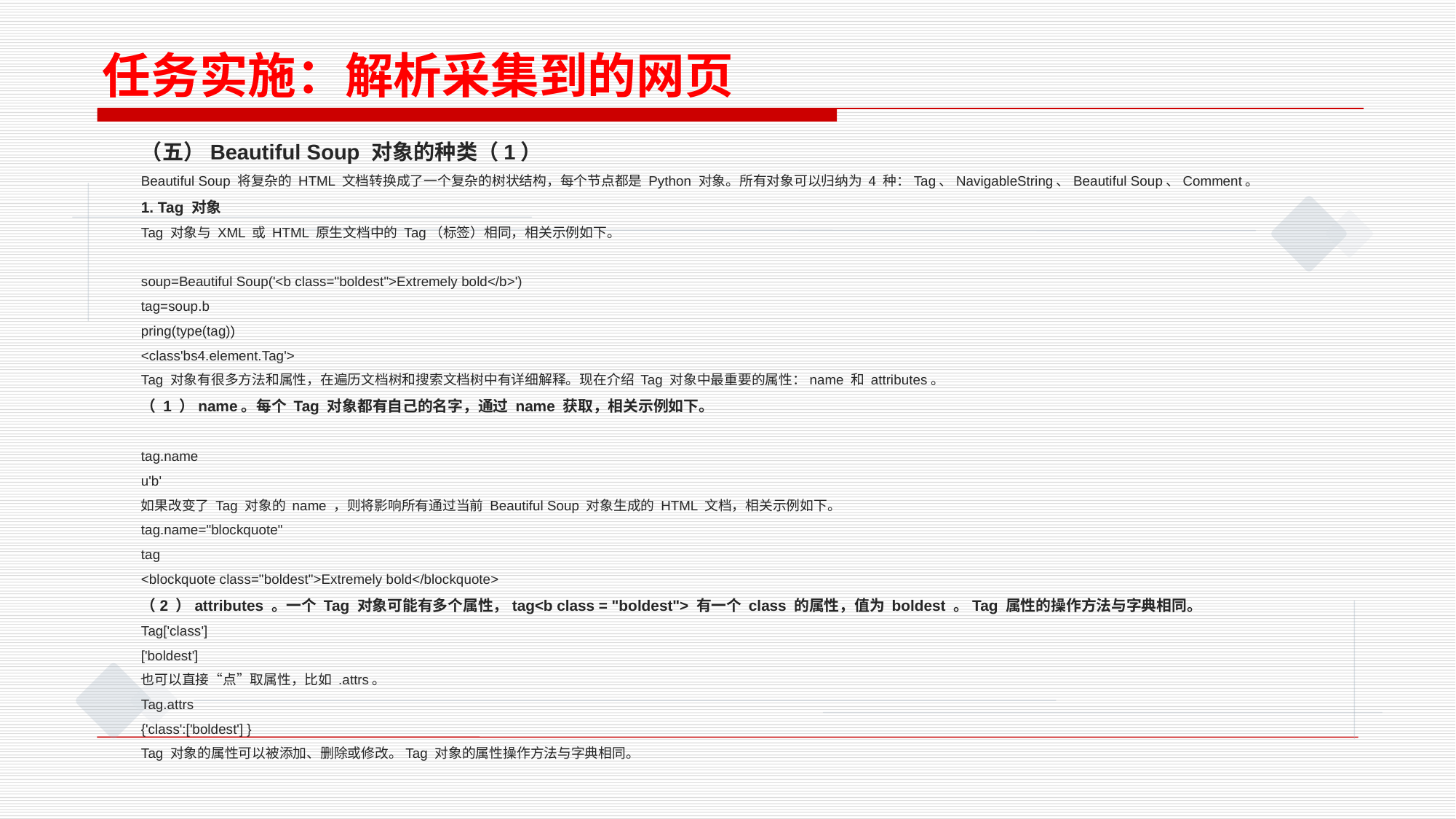

任务实施：解析采集到的网页
（五）Beautiful Soup 对象的种类（1）
Beautiful Soup 将复杂的 HTML 文档转换成了一个复杂的树状结构，每个节点都是 Python 对象。所有对象可以归纳为 4 种：Tag、NavigableString、Beautiful Soup、Comment。
1. Tag 对象
Tag 对象与 XML 或 HTML 原生文档中的 Tag（标签）相同，相关示例如下。

soup=Beautiful Soup('<b class="boldest">Extremely bold</b>')
tag=soup.b
pring(type(tag))
<class'bs4.element.Tag'>
Tag 对象有很多方法和属性，在遍历文档树和搜索文档树中有详细解释。现在介绍 Tag 对象中最重要的属性：name 和 attributes。
（ 1 ）name。每个 Tag 对象都有自己的名字，通过 name 获取，相关示例如下。

tag.name
u'b'
如果改变了 Tag 对象的 name ，则将影响所有通过当前 Beautiful Soup 对象生成的 HTML 文档，相关示例如下。
tag.name="blockquote"
tag
<blockquote class="boldest">Extremely bold</blockquote>
（2 ）attributes 。一个 Tag 对象可能有多个属性，tag<b class = "boldest"> 有一个 class 的属性，值为 boldest 。Tag 属性的操作方法与字典相同。
Tag['class']
['boldest']
也可以直接“点”取属性，比如 .attrs。
Tag.attrs
{'class':['boldest'] }
Tag 对象的属性可以被添加、删除或修改。Tag 对象的属性操作方法与字典相同。